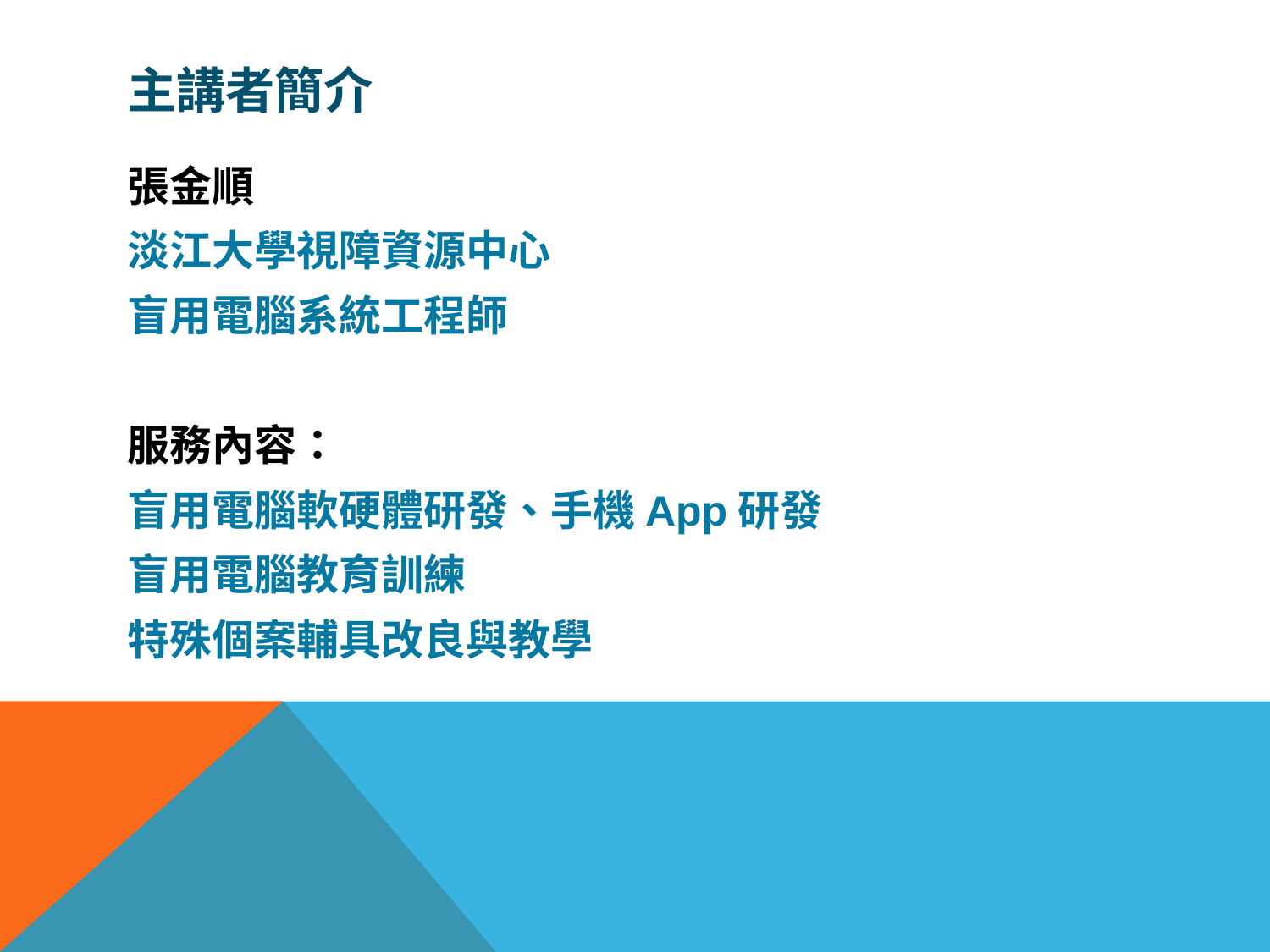

# 主講者簡介
張金順
淡江大學視障資源中心
盲用電腦系統工程師

服務內容：
盲用電腦軟硬體研發、手機App研發
盲用電腦教育訓練
特殊個案輔具改良與教學